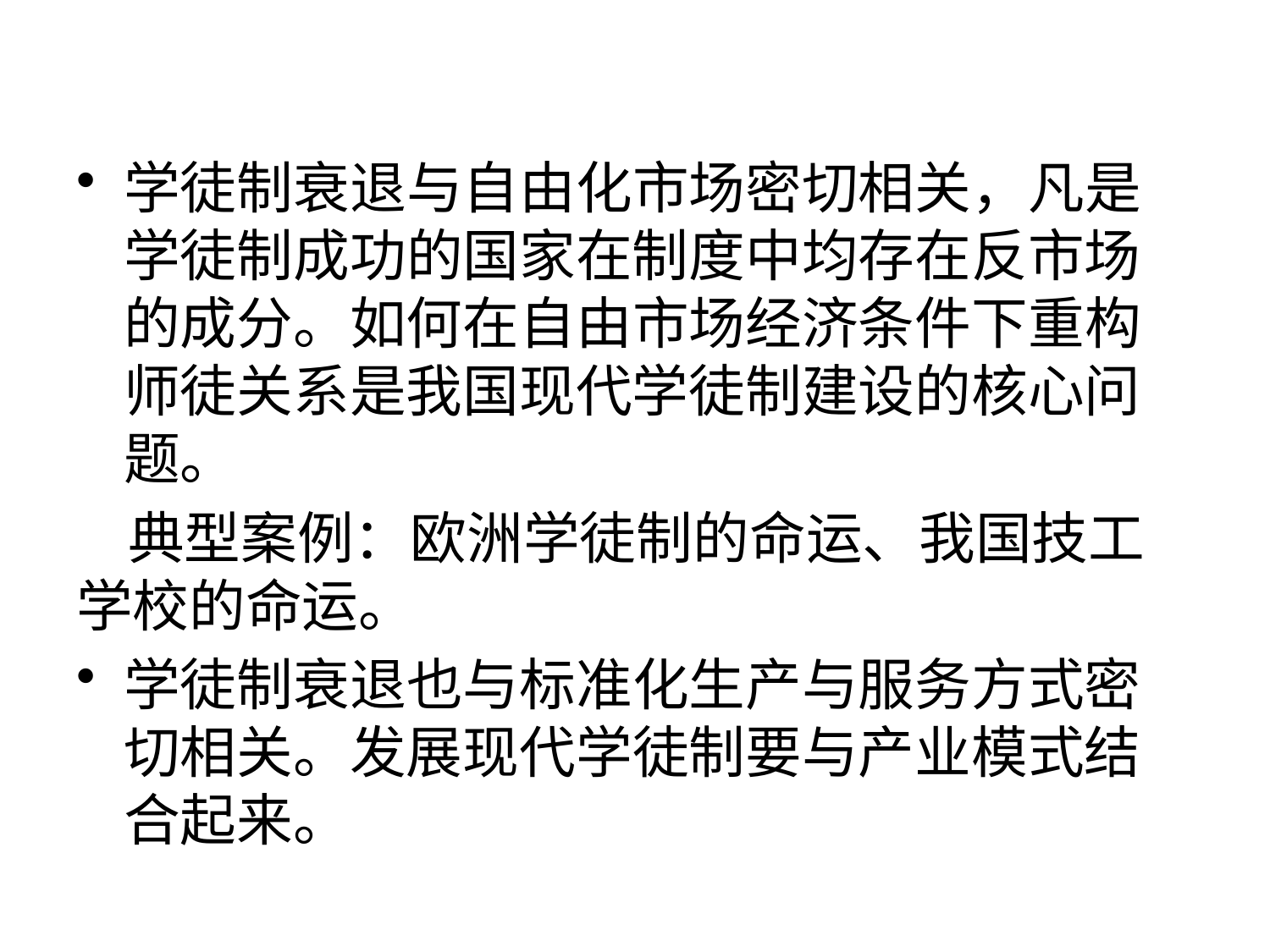

#
学徒制衰退与自由化市场密切相关，凡是学徒制成功的国家在制度中均存在反市场的成分。如何在自由市场经济条件下重构师徒关系是我国现代学徒制建设的核心问题。
   典型案例：欧洲学徒制的命运、我国技工学校的命运。
学徒制衰退也与标准化生产与服务方式密切相关。发展现代学徒制要与产业模式结合起来。